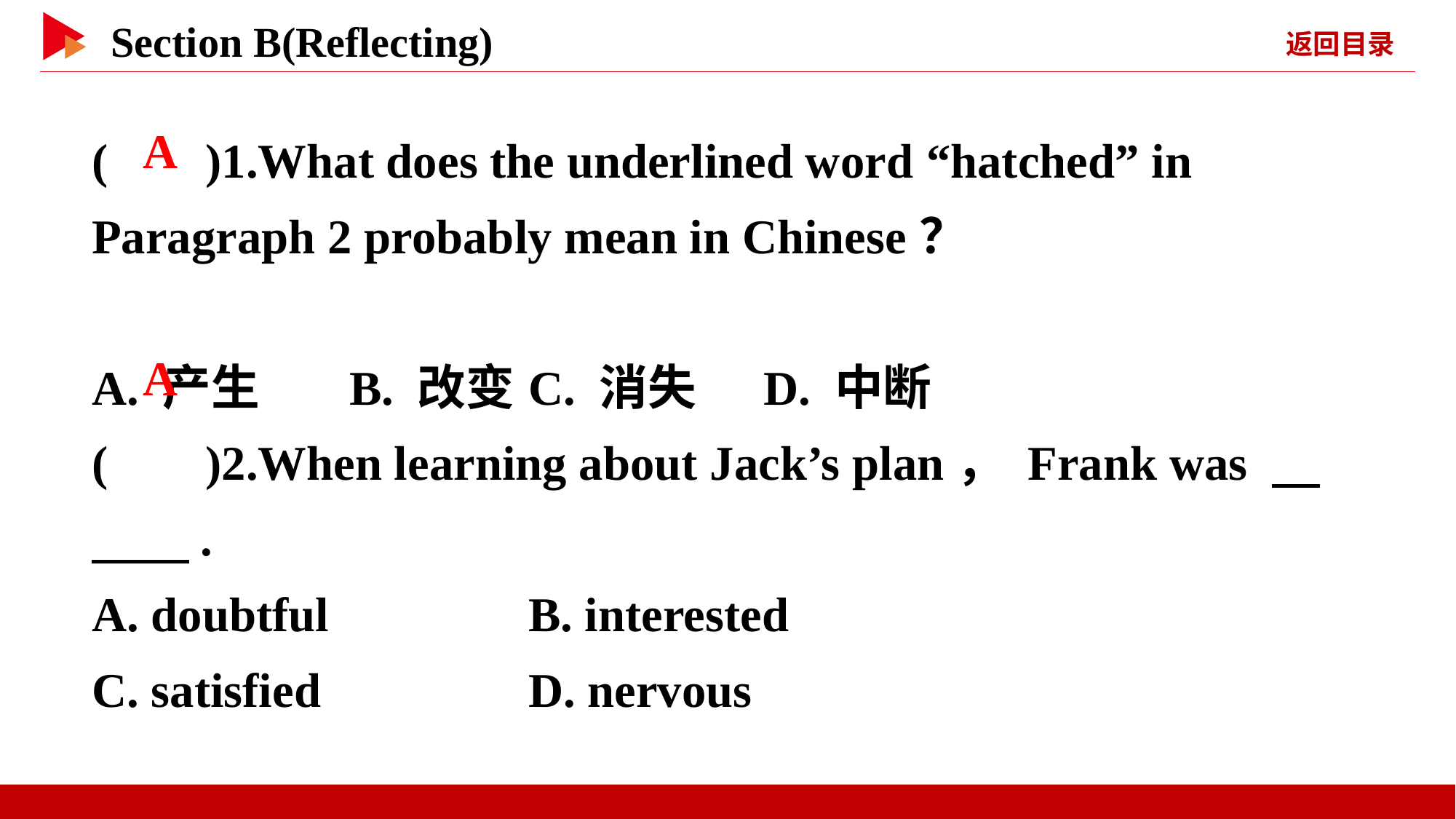

(        )1.What does the underlined word “hatched” in Paragraph 2 probably mean in Chinese？
A. 产生       B. 改变	C. 消失     D. 中断
(        )2.When learning about Jack’s plan， Frank was 　　　.
A. doubtful             	B. interested
C. satisfied             	D. nervous
   A
   A